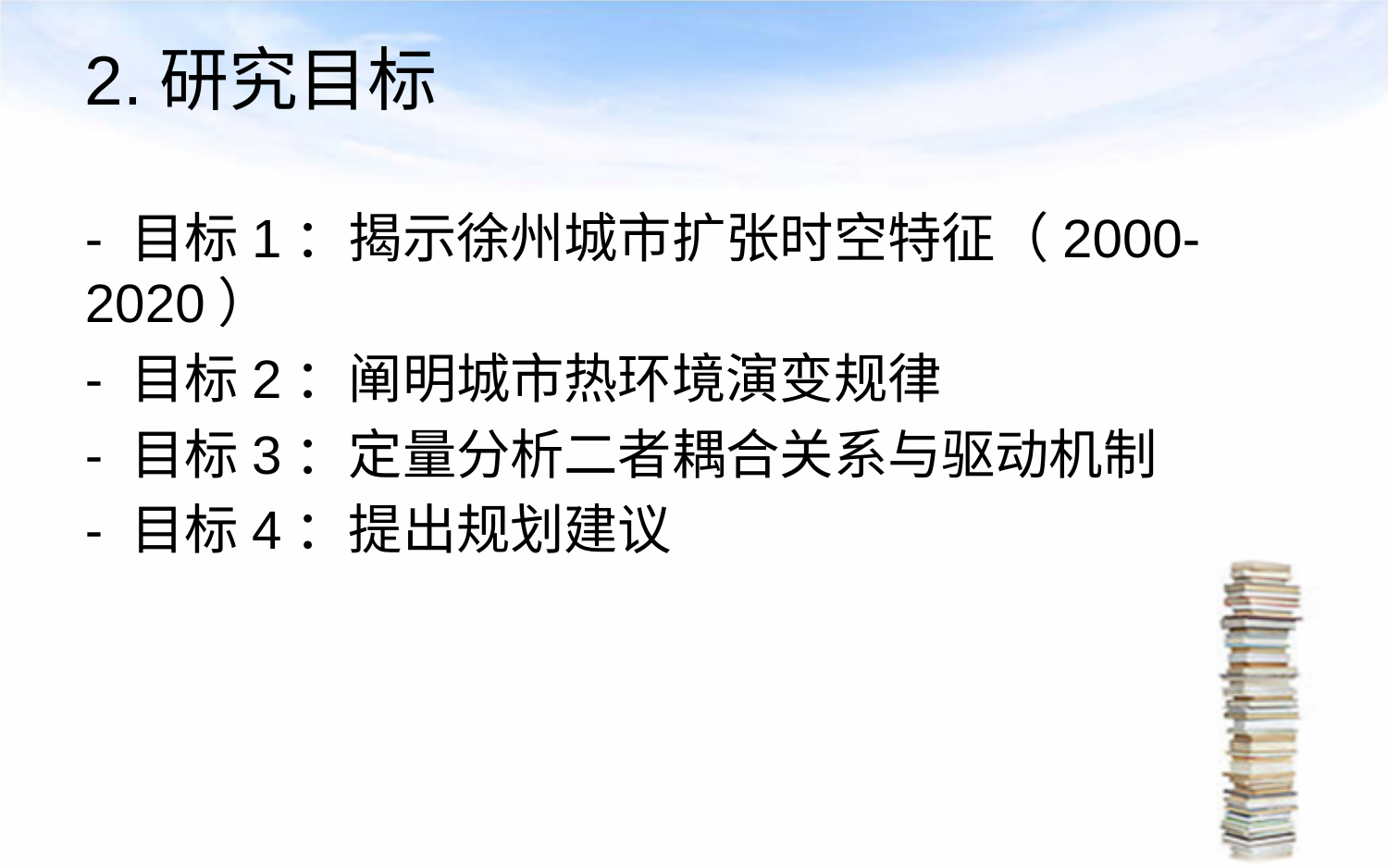

# 2.研究目标
- 目标1：揭示徐州城市扩张时空特征（2000-2020）
- 目标2：阐明城市热环境演变规律
- 目标3：定量分析二者耦合关系与驱动机制
- 目标4：提出规划建议